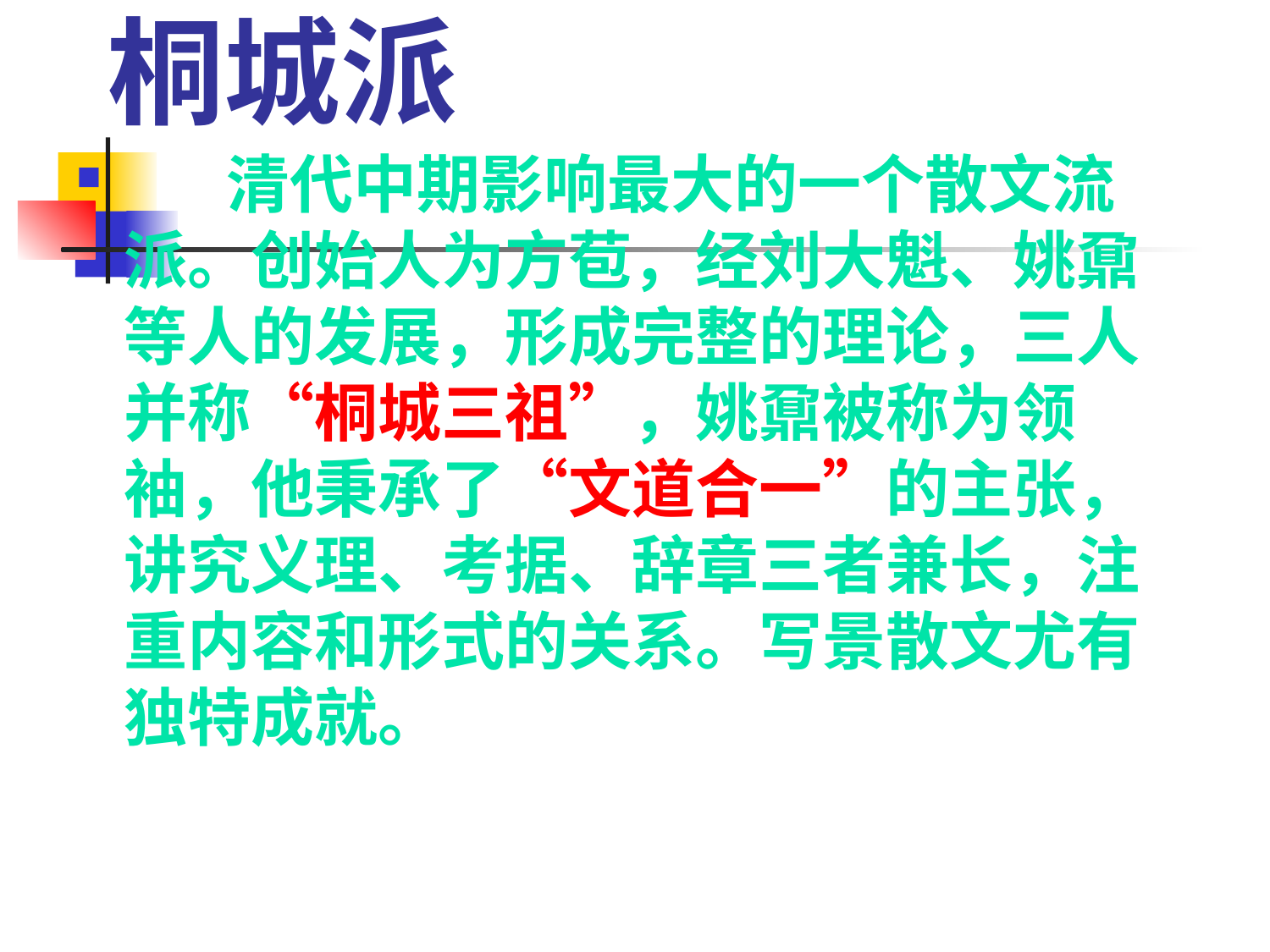

# 桐城派
       清代中期影响最大的一个散文流派。创始人为方苞，经刘大魁、姚鼐等人的发展，形成完整的理论，三人并称“桐城三祖”，姚鼐被称为领袖，他秉承了“文道合一”的主张，讲究义理、考据、辞章三者兼长，注重内容和形式的关系。写景散文尤有独特成就。